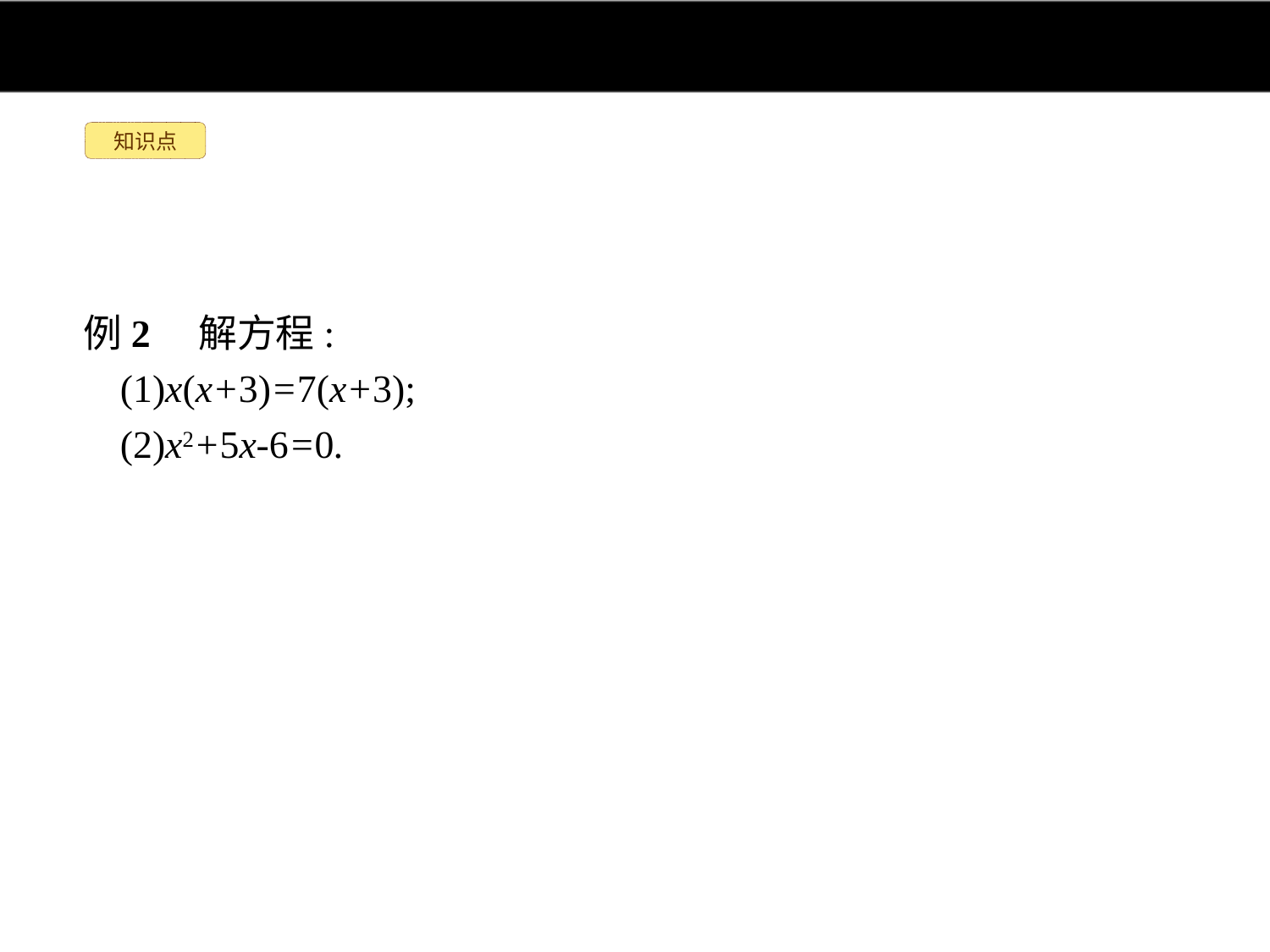

知识点
例2　解方程:
(1)x(x+3)=7(x+3);
(2)x2+5x-6=0.
分析:(1)方程变形后,提取公因式可化为积的形式,然后利用“两数相乘积为0,两因式中至少有一个为0”转化为两个一元一次方程来求解;
(2)方程左边能逆用(x+a)(x+b)=x2+(a+b)x+ab进行因式分解.